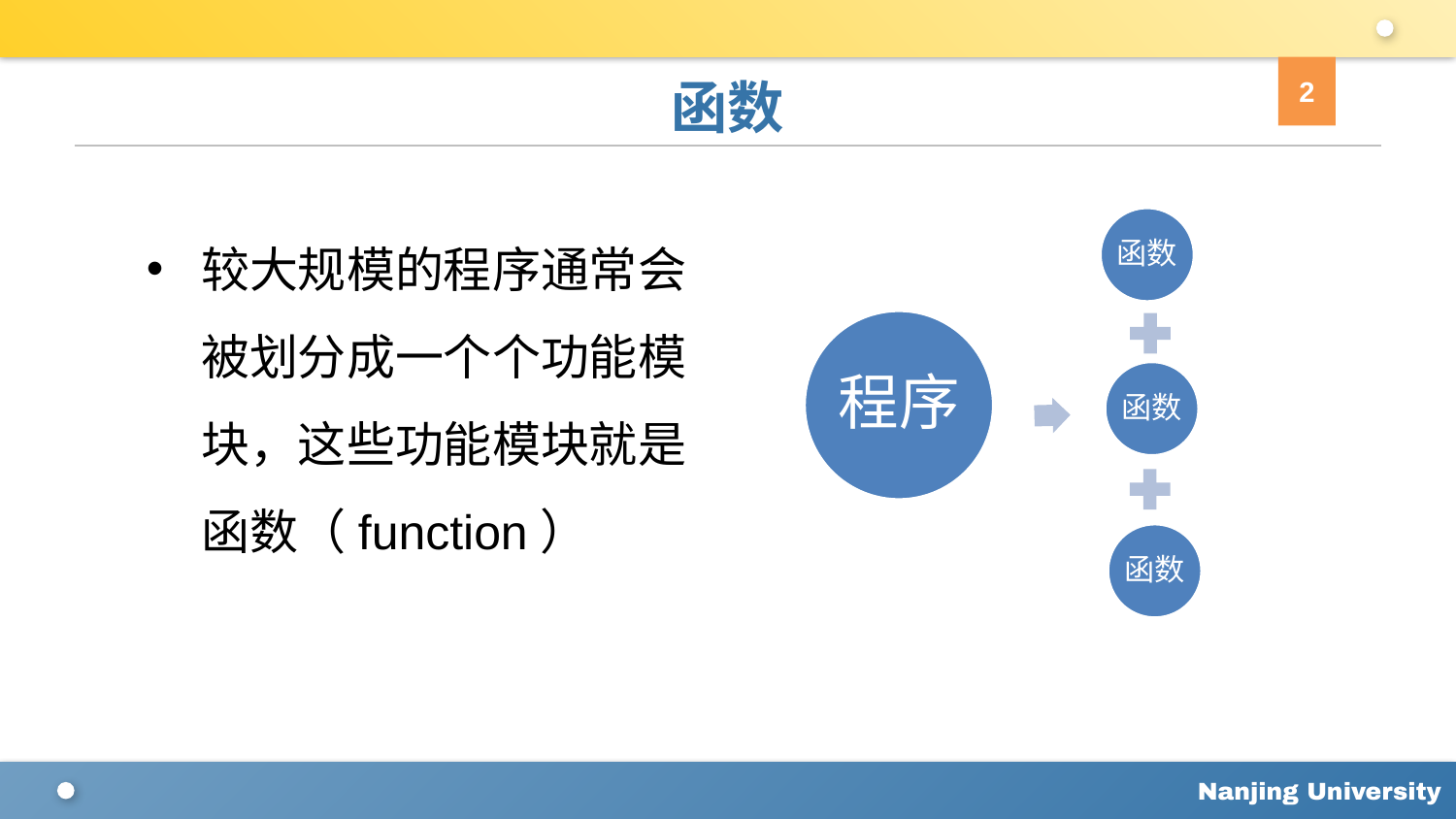

2
# 函数
较大规模的程序通常会被划分成一个个功能模块，这些功能模块就是函数（function）
函数

函数

函数

程序